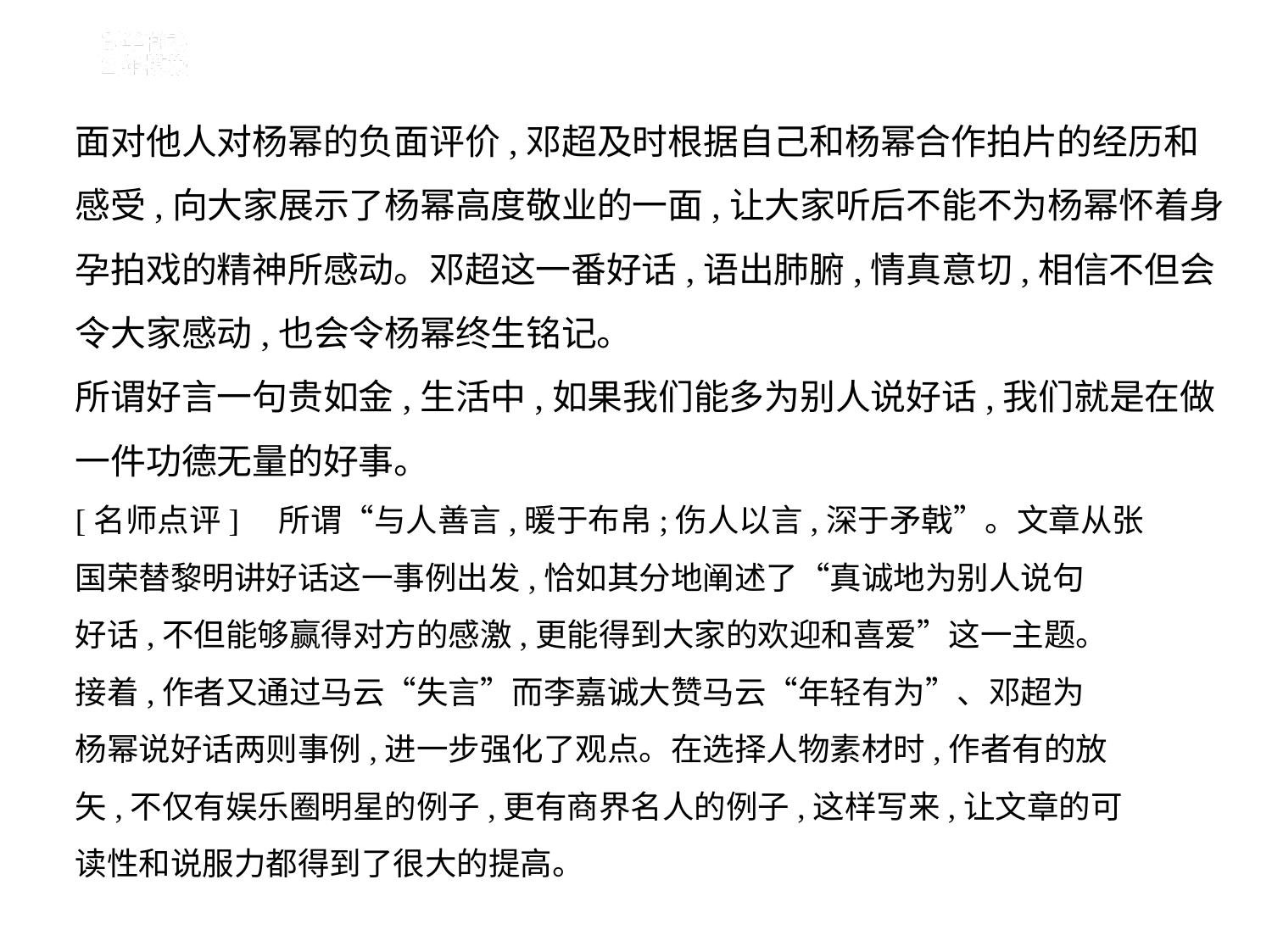

面对他人对杨幂的负面评价,邓超及时根据自己和杨幂合作拍片的经历和
感受,向大家展示了杨幂高度敬业的一面,让大家听后不能不为杨幂怀着身
孕拍戏的精神所感动。邓超这一番好话,语出肺腑,情真意切,相信不但会
令大家感动,也会令杨幂终生铭记。
所谓好言一句贵如金,生活中,如果我们能多为别人说好话,我们就是在做
一件功德无量的好事。
[名师点评]　所谓“与人善言,暖于布帛;伤人以言,深于矛戟”。文章从张
国荣替黎明讲好话这一事例出发,恰如其分地阐述了“真诚地为别人说句
好话,不但能够赢得对方的感激,更能得到大家的欢迎和喜爱”这一主题。
接着,作者又通过马云“失言”而李嘉诚大赞马云“年轻有为”、邓超为
杨幂说好话两则事例,进一步强化了观点。在选择人物素材时,作者有的放
矢,不仅有娱乐圈明星的例子,更有商界名人的例子,这样写来,让文章的可
读性和说服力都得到了很大的提高。